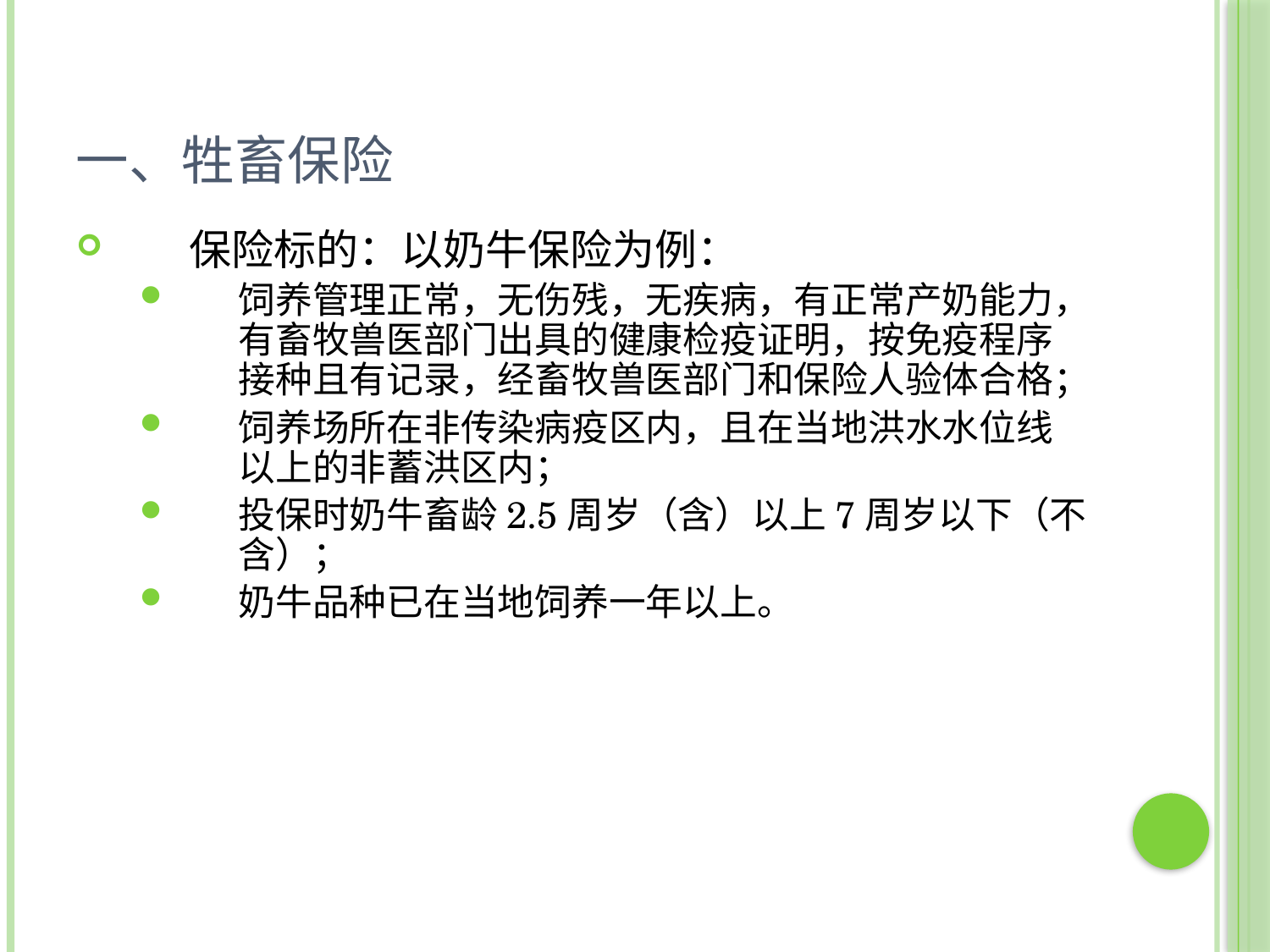

# 一、牲畜保险
保险标的：以奶牛保险为例：
饲养管理正常，无伤残，无疾病，有正常产奶能力，有畜牧兽医部门出具的健康检疫证明，按免疫程序接种且有记录，经畜牧兽医部门和保险人验体合格；
饲养场所在非传染病疫区内，且在当地洪水水位线以上的非蓄洪区内；
投保时奶牛畜龄2.5周岁（含）以上7周岁以下（不含）；
奶牛品种已在当地饲养一年以上。